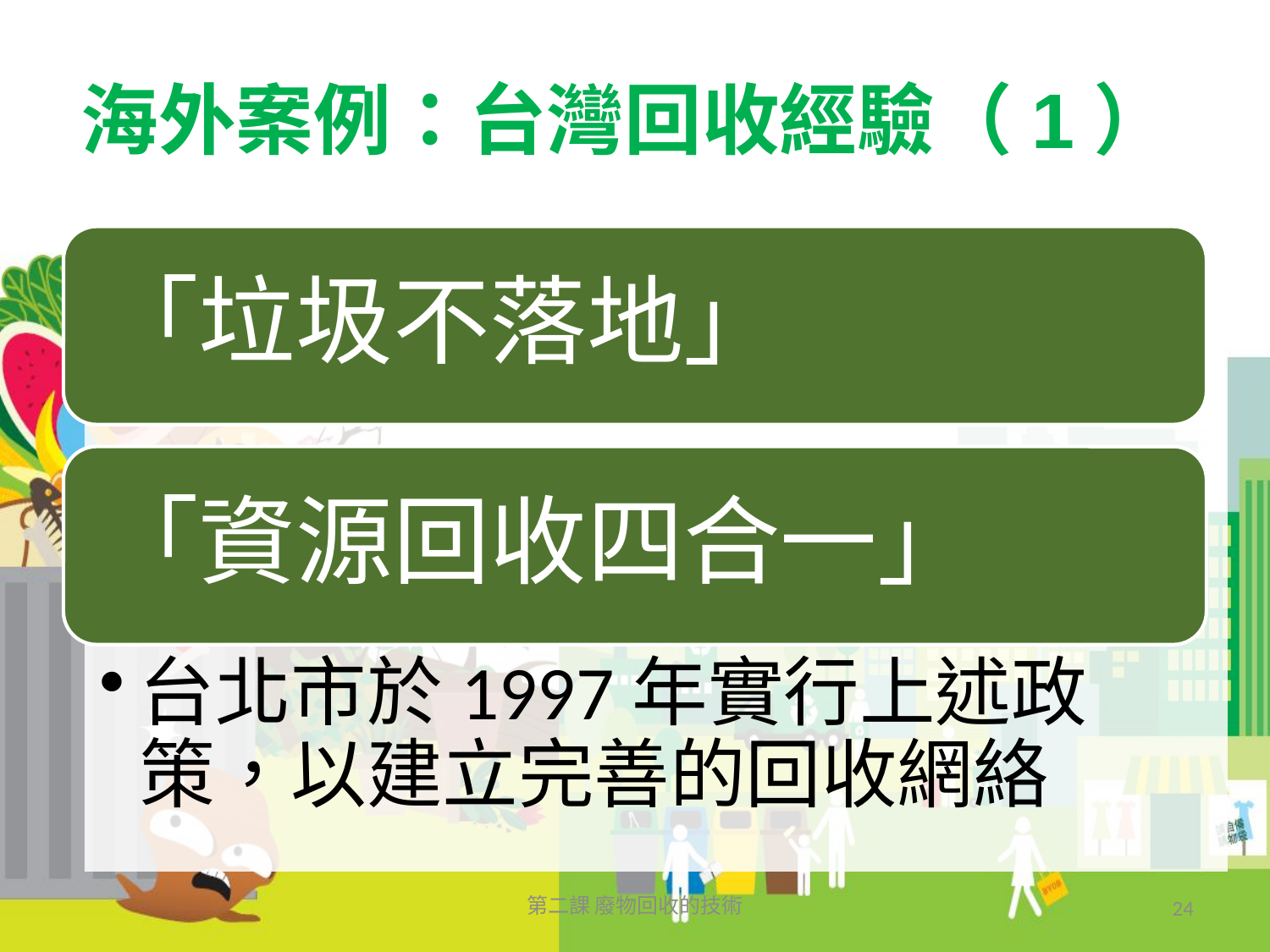

# 海外案例：台灣回收經驗（1）
「垃圾不落地」
「資源回收四合一」
台北市於1997年實行上述政策，以建立完善的回收網絡

第二課 廢物回收的技術
24